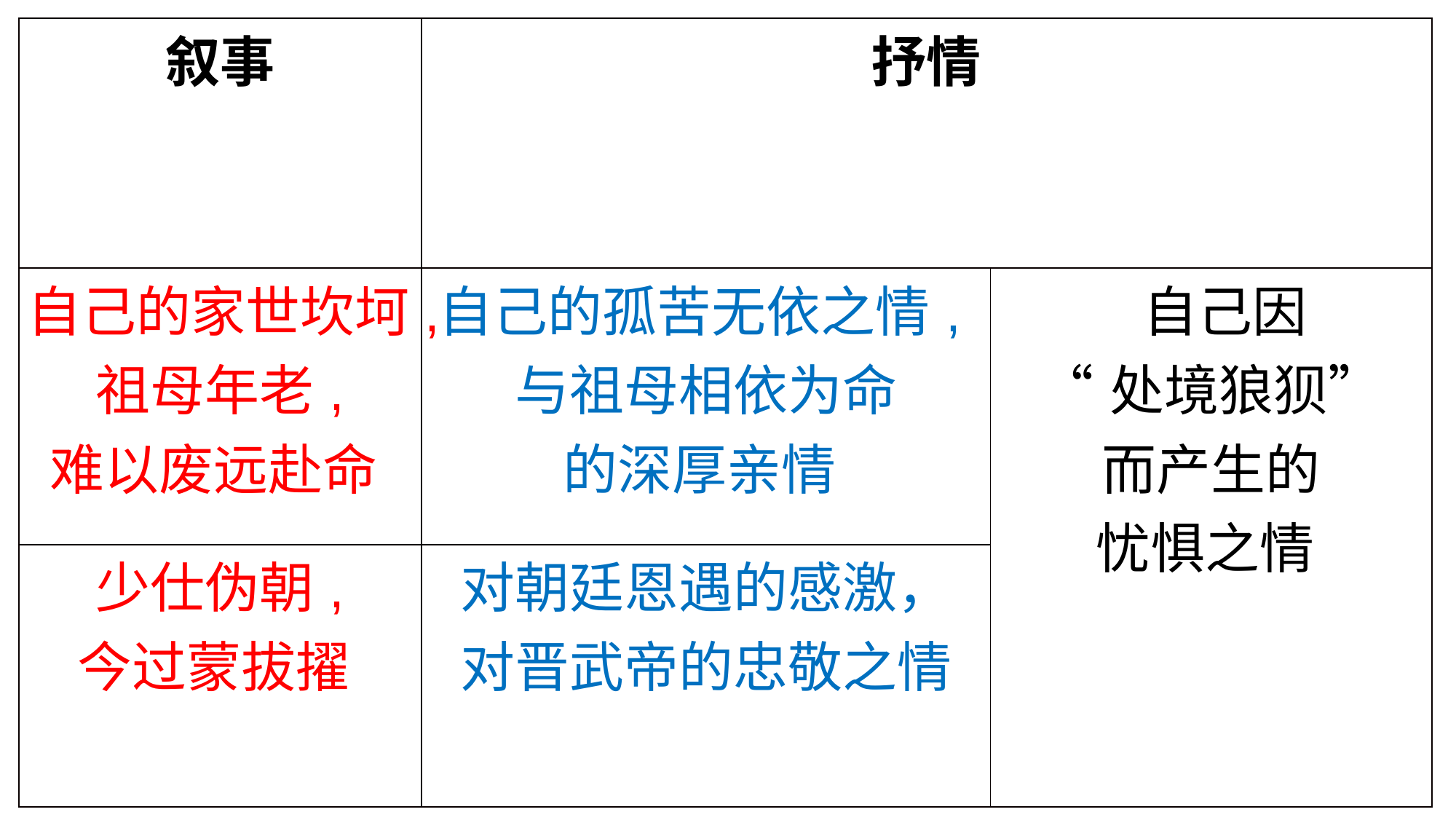

| 叙事 | 抒情 |  |
| --- | --- | --- |
| 自己的家世坎坷,祖母年老, 难以废远赴命 | 自己的孤苦无依之情,与祖母相依为命 的深厚亲情 | 自己因 “处境狼狈” 而产生的 忧惧之情 |
| 少仕伪朝, 今过蒙拔擢 | 对朝廷恩遇的感激， 对晋武帝的忠敬之情 |  |